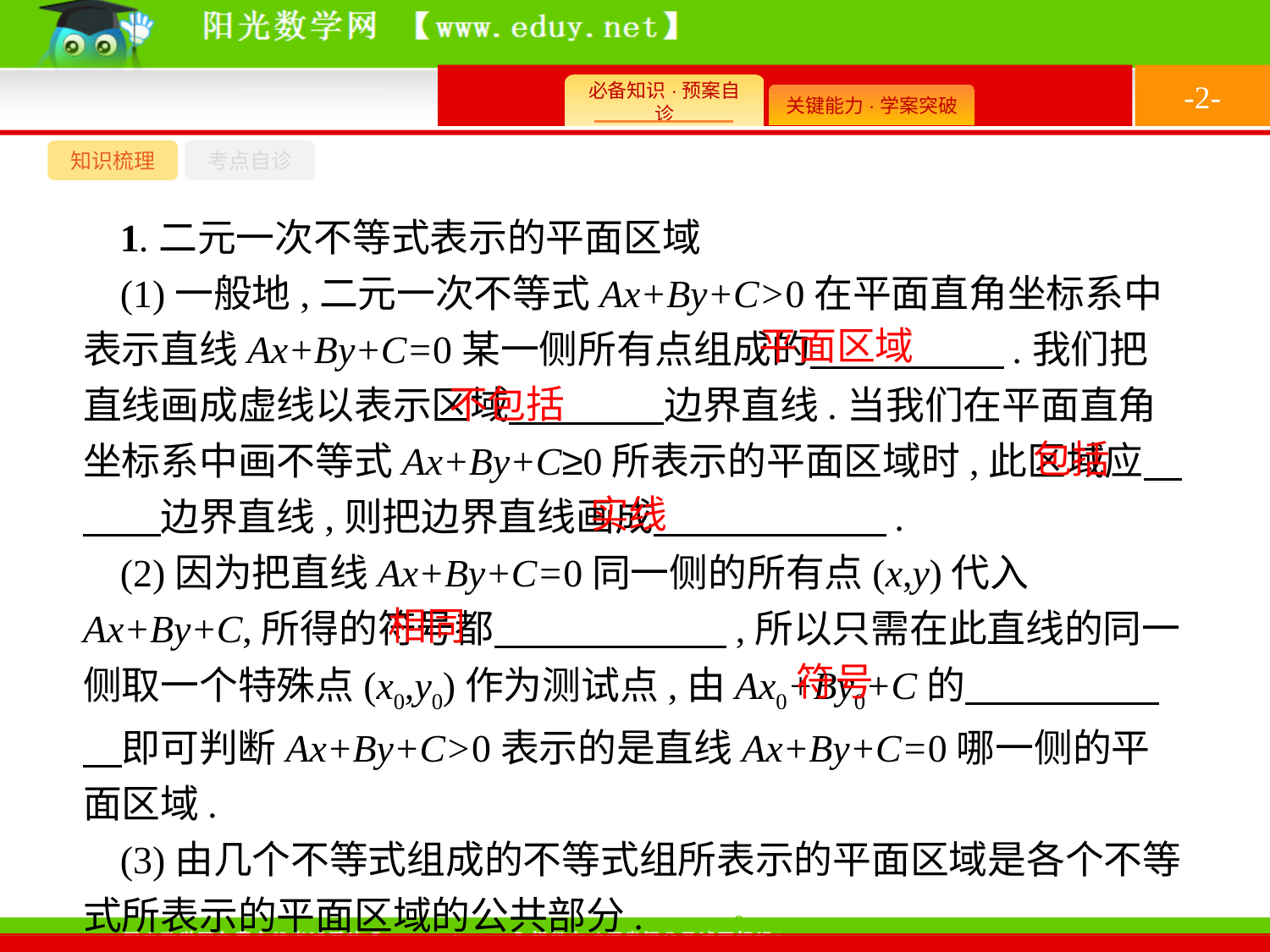

-2-
知识梳理
考点自诊
1.二元一次不等式表示的平面区域
(1)一般地,二元一次不等式Ax+By+C>0在平面直角坐标系中表示直线Ax+By+C=0某一侧所有点组成的　　　　　.我们把直线画成虚线以表示区域　　　　边界直线.当我们在平面直角坐标系中画不等式Ax+By+C≥0所表示的平面区域时,此区域应　　　边界直线,则把边界直线画成　　　　　　.
(2)因为把直线Ax+By+C=0同一侧的所有点(x,y)代入Ax+By+C,所得的符号都　　　　　　,所以只需在此直线的同一侧取一个特殊点(x0,y0)作为测试点,由Ax0+By0+C的　　　　　　即可判断Ax+By+C>0表示的是直线Ax+By+C=0哪一侧的平面区域.
(3)由几个不等式组成的不等式组所表示的平面区域是各个不等式所表示的平面区域的公共部分.
平面区域
不包括
包括
实线
相同
符号